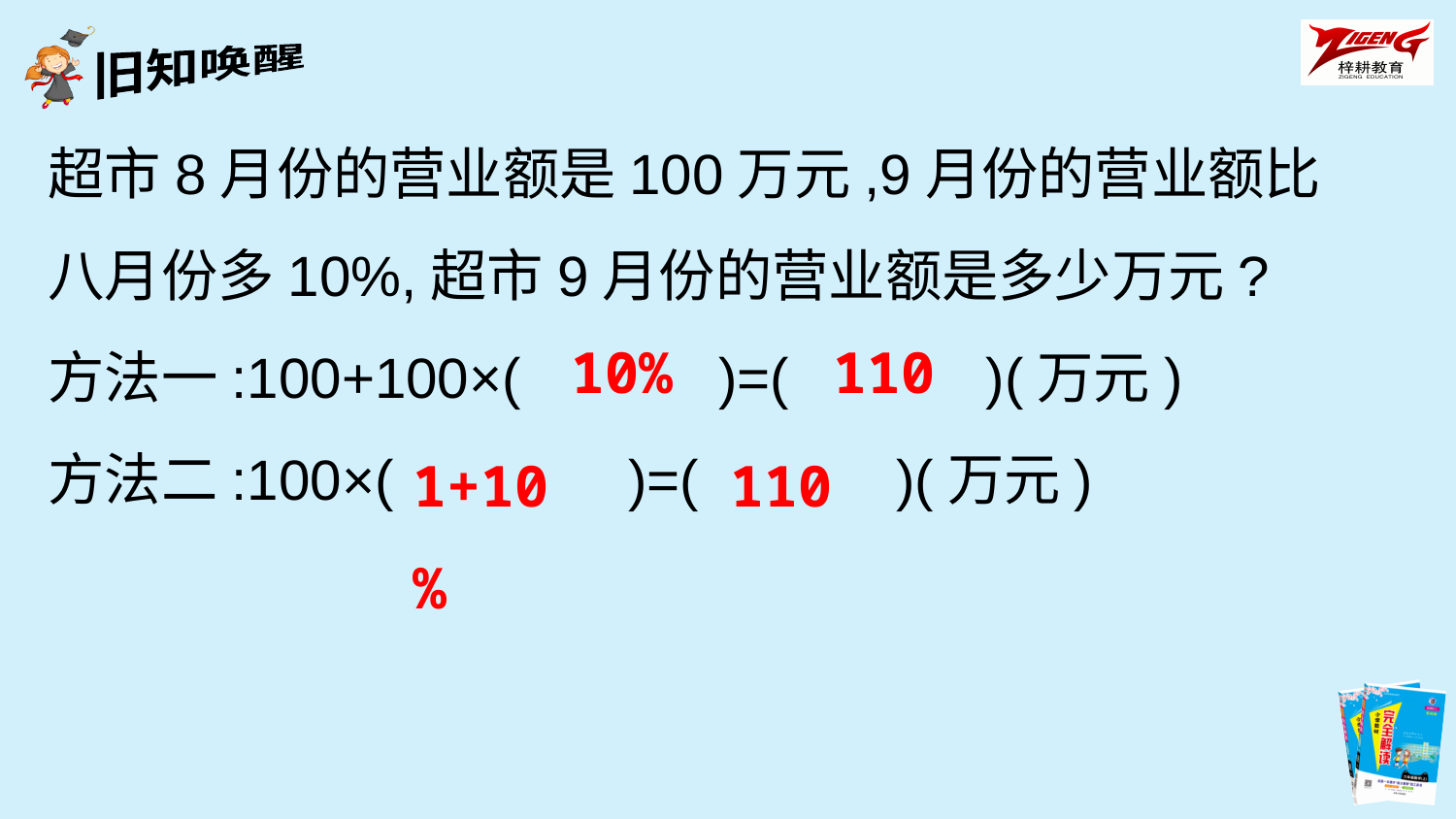

超市8月份的营业额是100万元,9月份的营业额比八月份多10%,超市9月份的营业额是多少万元?
方法一:100+100×(　　　)=(　　　)(万元)
方法二:100×(　　　   )=(　　　)(万元)
10%
110
1+10%
110